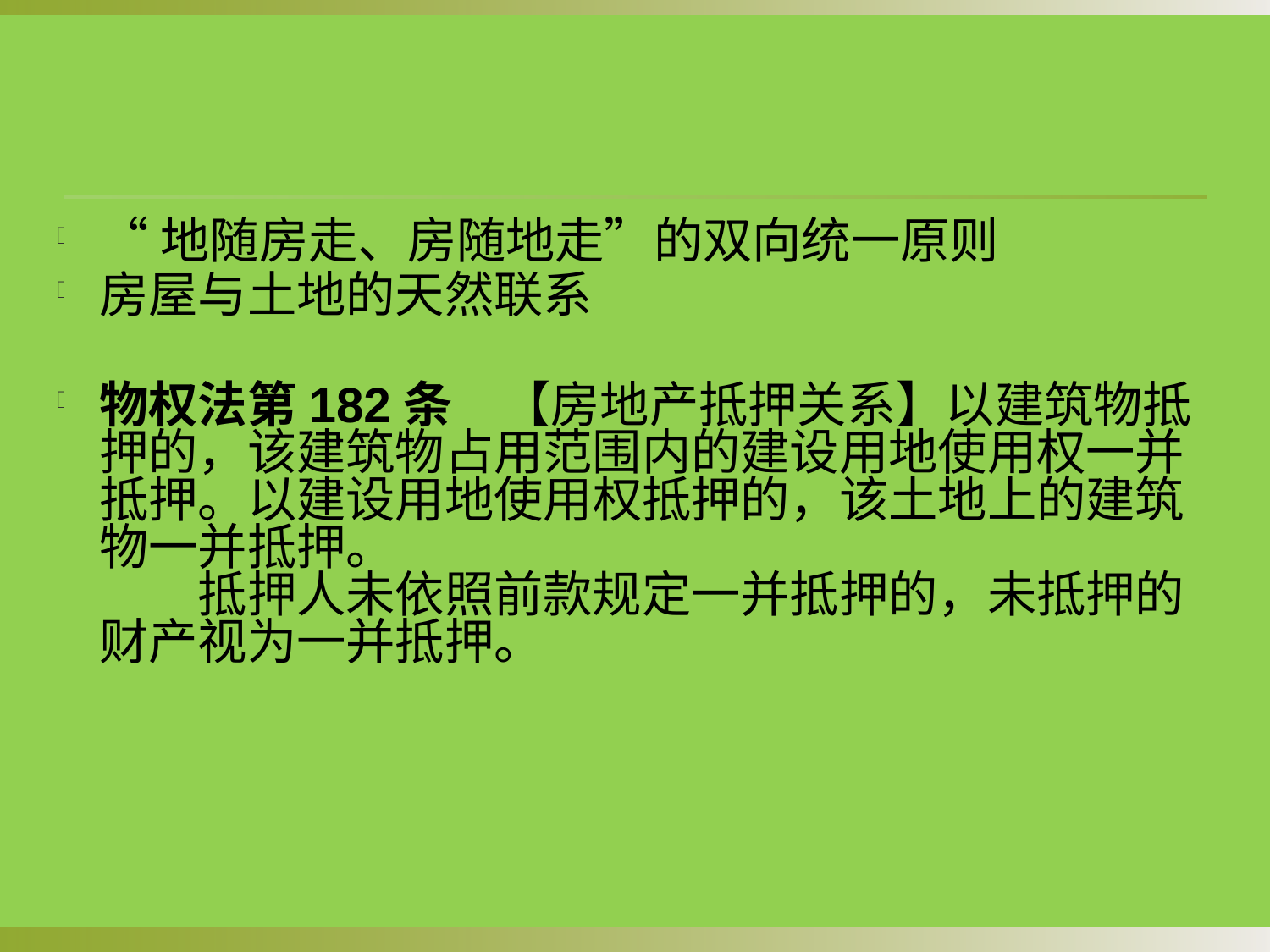

“地随房走、房随地走”的双向统一原则
房屋与土地的天然联系

物权法第182条　【房地产抵押关系】以建筑物抵押的，该建筑物占用范围内的建设用地使用权一并抵押。以建设用地使用权抵押的，该土地上的建筑物一并抵押。
　　抵押人未依照前款规定一并抵押的，未抵押的财产视为一并抵押。